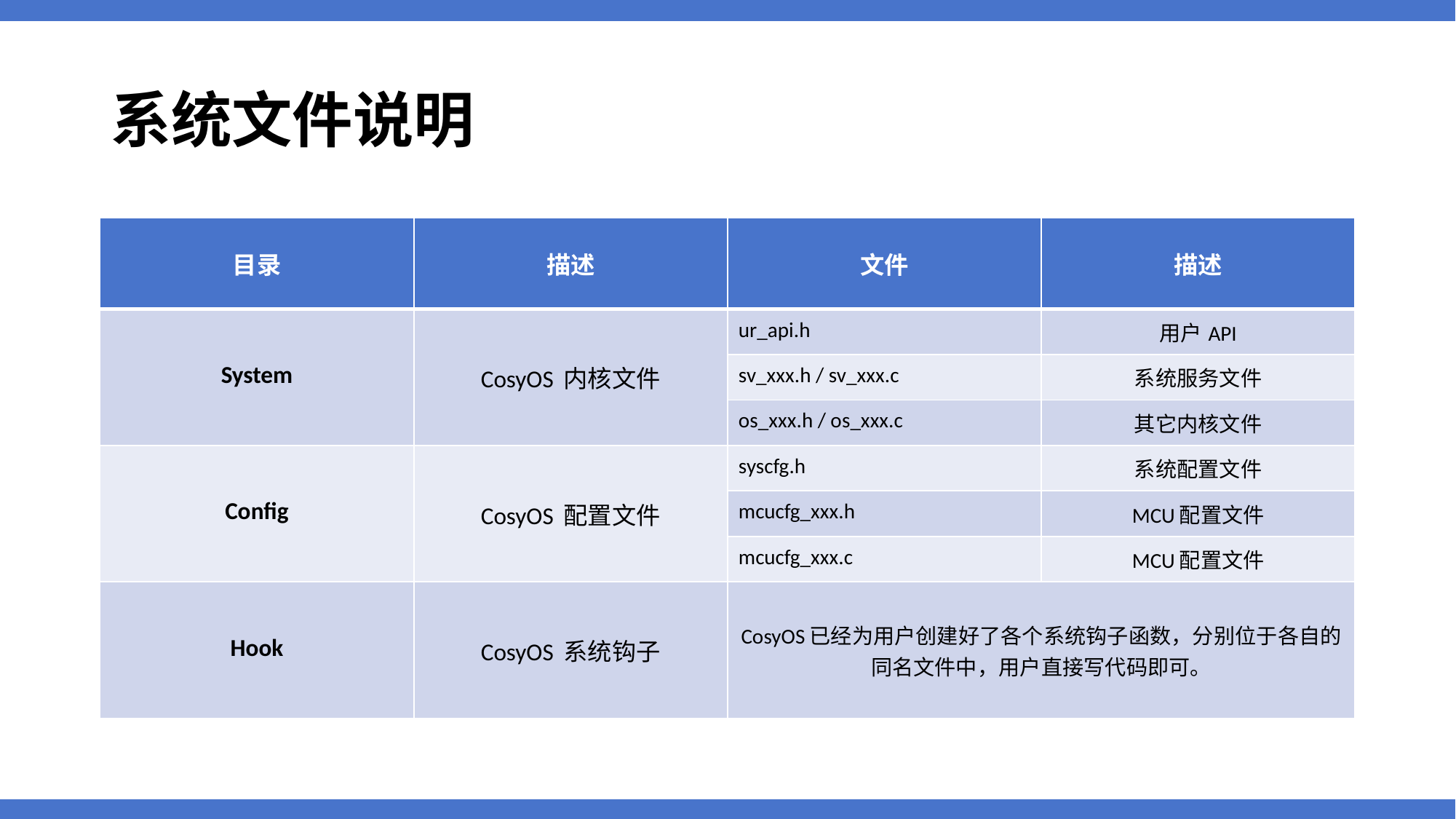

# 系统文件说明
| 目录 | 描述 | 文件 | 描述 |
| --- | --- | --- | --- |
| System | CosyOS 内核文件 | ur\_api.h | 用户API |
|  |  | sv\_xxx.h / sv\_xxx.c | 系统服务文件 |
|  |  | os\_xxx.h / os\_xxx.c | 其它内核文件 |
| Config | CosyOS 配置文件 | syscfg.h | 系统配置文件 |
|  |  | mcucfg\_xxx.h | MCU配置文件 |
|  |  | mcucfg\_xxx.c | MCU配置文件 |
| Hook | CosyOS 系统钩子 | CosyOS已经为用户创建好了各个系统钩子函数，分别位于各自的同名文件中，用户直接写代码即可。 |  |